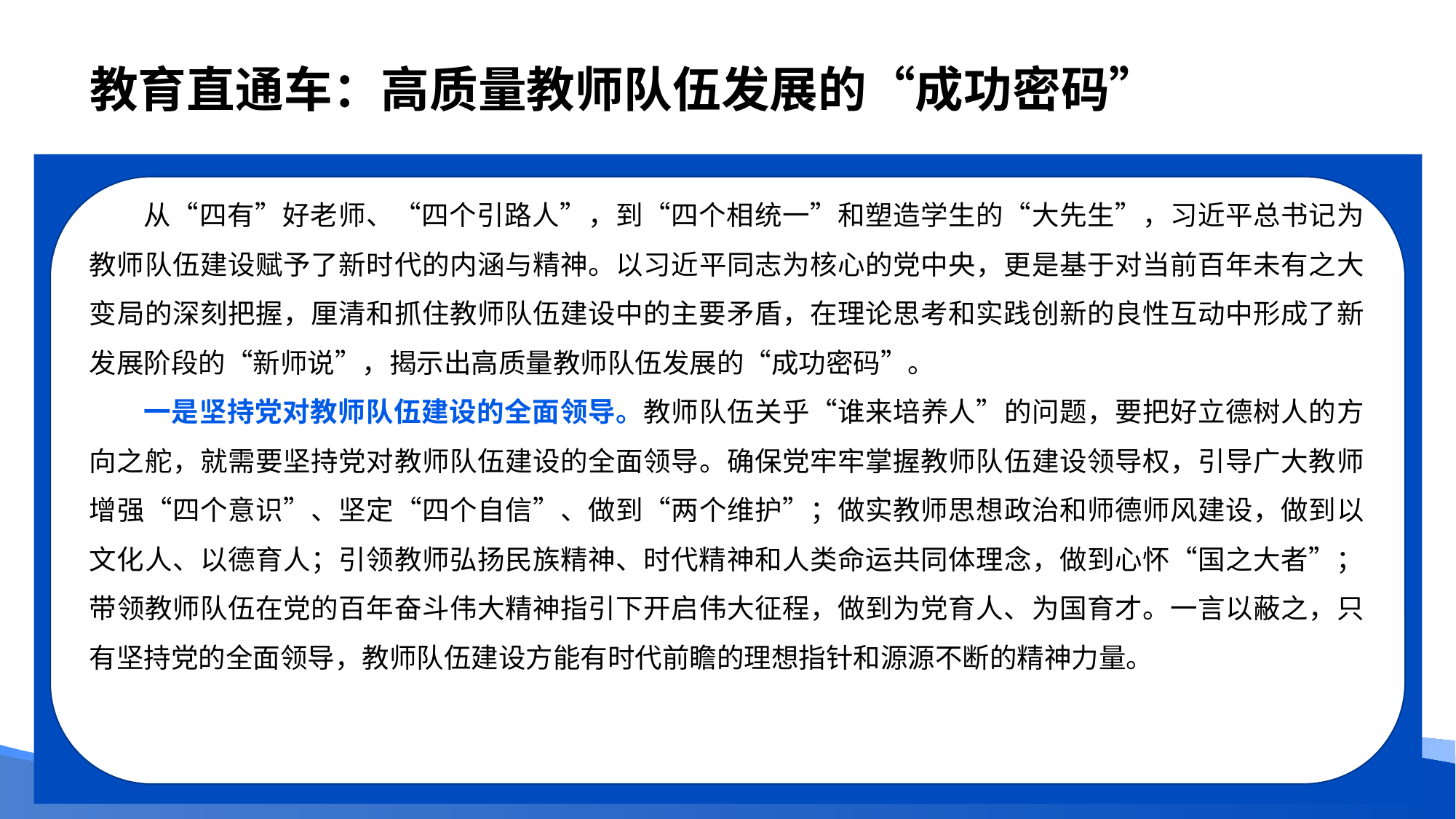

# 教育直通车：高质量教师队伍发展的“成功密码”

从“四有”好老师、“四个引路人”，到“四个相统一”和塑造学生的“大先生”，习近平总书记为教师队伍建设赋予了新时代的内涵与精神。以习近平同志为核心的党中央，更是基于对当前百年未有之大变局的深刻把握，厘清和抓住教师队伍建设中的主要矛盾，在理论思考和实践创新的良性互动中形成了新发展阶段的“新师说”，揭示出高质量教师队伍发展的“成功密码”。
一是坚持党对教师队伍建设的全面领导。教师队伍关乎“谁来培养人”的问题，要把好立德树人的方向之舵，就需要坚持党对教师队伍建设的全面领导。确保党牢牢掌握教师队伍建设领导权，引导广大教师增强“四个意识”、坚定“四个自信”、做到“两个维护”；做实教师思想政治和师德师风建设，做到以文化人、以德育人；引领教师弘扬民族精神、时代精神和人类命运共同体理念，做到心怀“国之大者”；带领教师队伍在党的百年奋斗伟大精神指引下开启伟大征程，做到为党育人、为国育才。一言以蔽之，只有坚持党的全面领导，教师队伍建设方能有时代前瞻的理想指针和源源不断的精神力量。